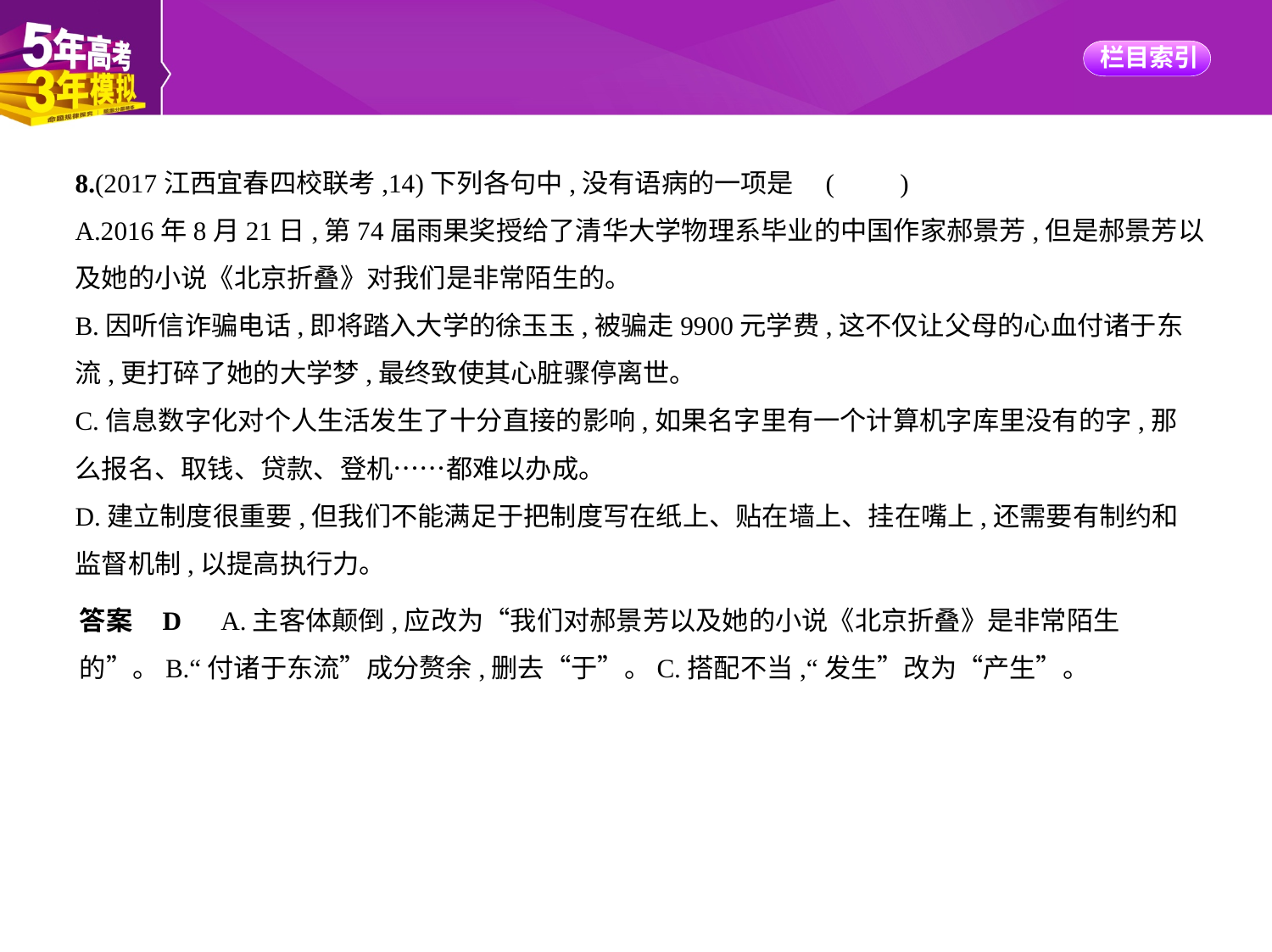

8.(2017江西宜春四校联考,14)下列各句中,没有语病的一项是 (　　)
A.2016年8月21日,第74届雨果奖授给了清华大学物理系毕业的中国作家郝景芳,但是郝景芳以
及她的小说《北京折叠》对我们是非常陌生的。
B.因听信诈骗电话,即将踏入大学的徐玉玉,被骗走9900元学费,这不仅让父母的心血付诸于东
流,更打碎了她的大学梦,最终致使其心脏骤停离世。
C.信息数字化对个人生活发生了十分直接的影响,如果名字里有一个计算机字库里没有的字,那
么报名、取钱、贷款、登机……都难以办成。
D.建立制度很重要,但我们不能满足于把制度写在纸上、贴在墙上、挂在嘴上,还需要有制约和
监督机制,以提高执行力。
答案    D　A.主客体颠倒,应改为“我们对郝景芳以及她的小说《北京折叠》是非常陌生
的”。B.“付诸于东流”成分赘余,删去“于”。C.搭配不当,“发生”改为“产生”。